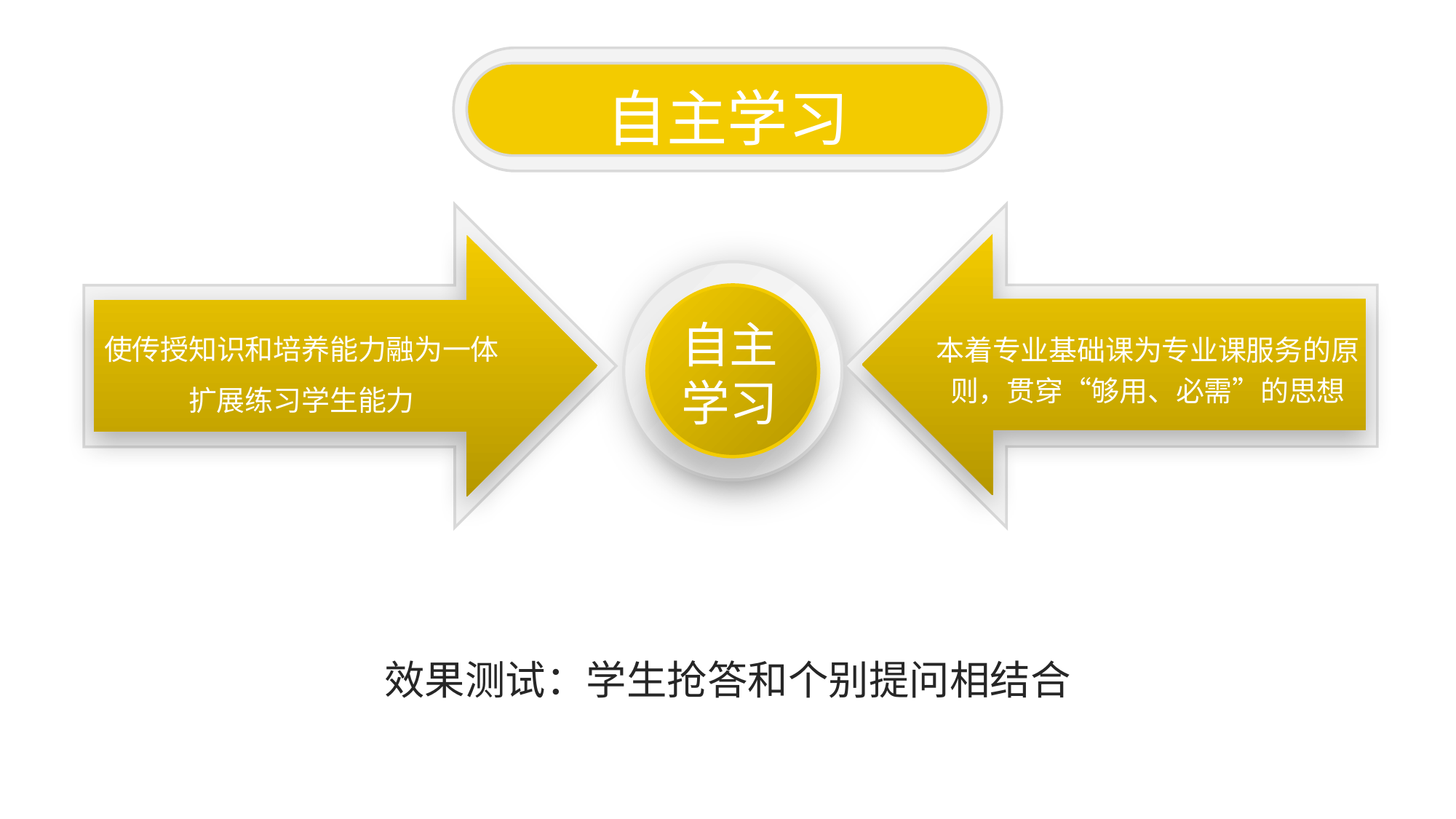

自主学习

本着专业基础课为专业课服务的原则，贯穿“够用、必需”的思想

使传授知识和培养能力融为一体
扩展练习学生能力

自主学习
效果测试：学生抢答和个别提问相结合